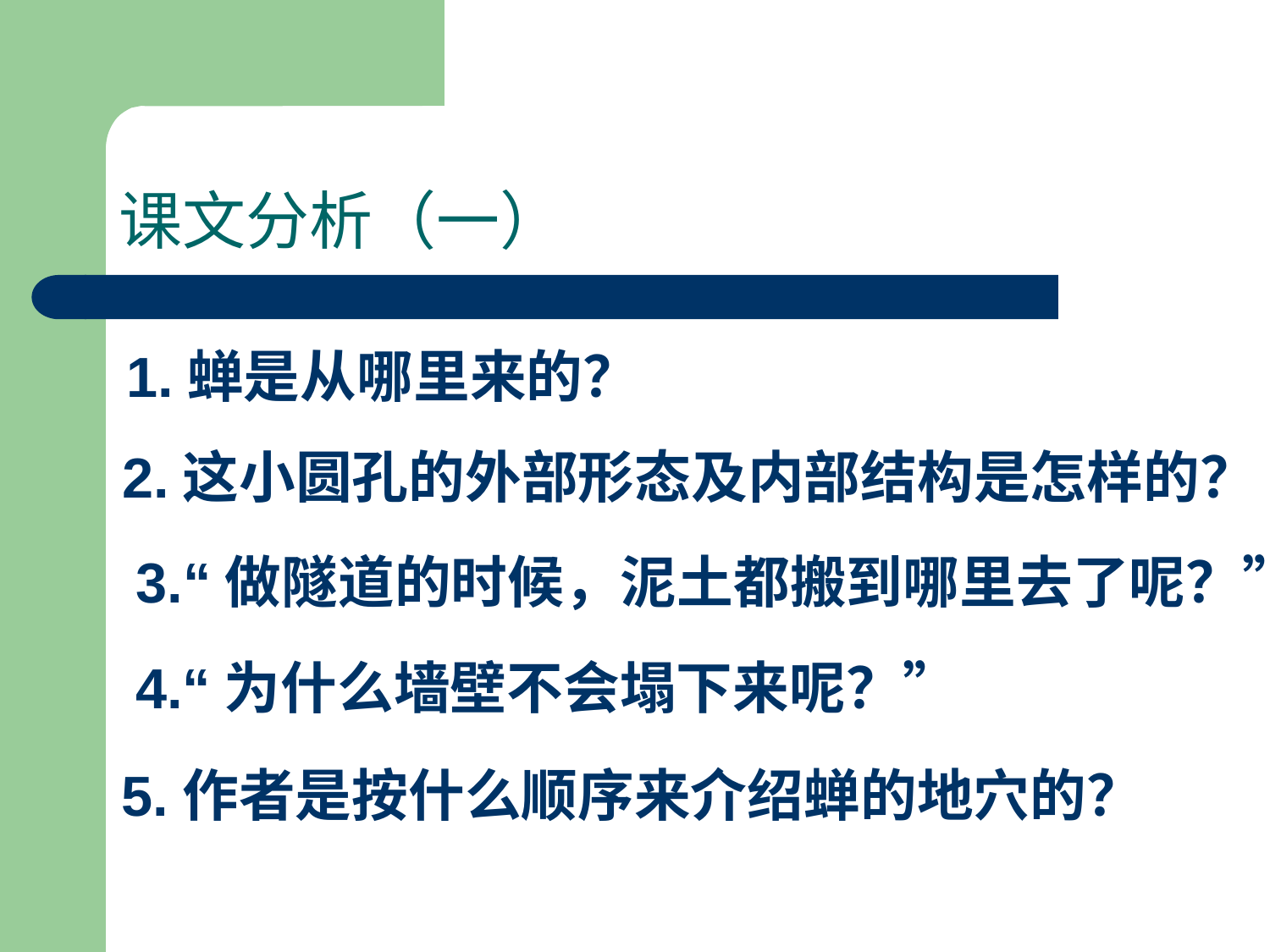

# 课文分析（一）
1.蝉是从哪里来的？
2.这小圆孔的外部形态及内部结构是怎样的？
3.“做隧道的时候，泥土都搬到哪里去了呢？”
4.“为什么墙壁不会塌下来呢？”
5.作者是按什么顺序来介绍蝉的地穴的？